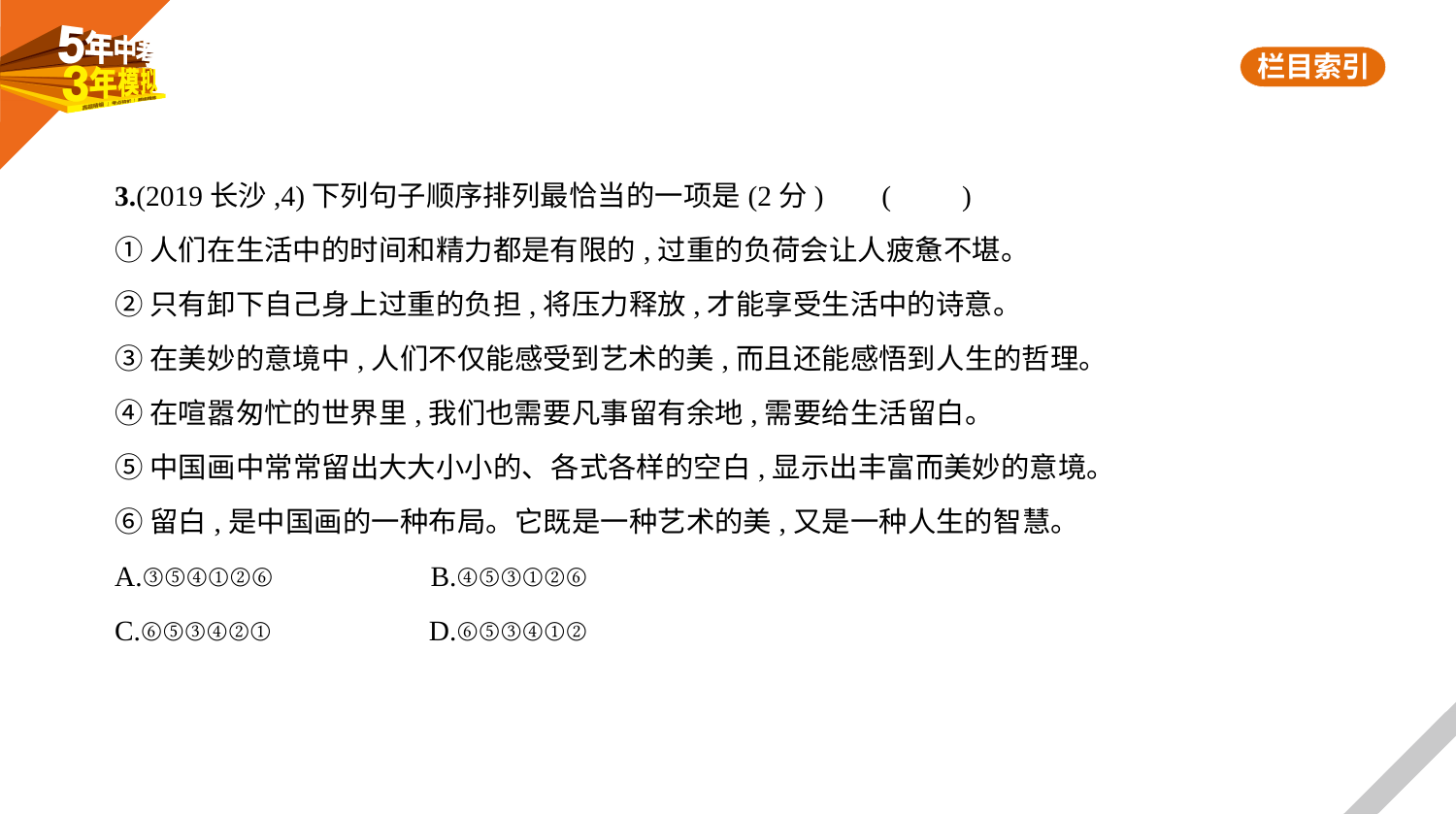

3.(2019长沙,4)下列句子顺序排列最恰当的一项是(2分)     (　　)
①人们在生活中的时间和精力都是有限的,过重的负荷会让人疲惫不堪。
②只有卸下自己身上过重的负担,将压力释放,才能享受生活中的诗意。
③在美妙的意境中,人们不仅能感受到艺术的美,而且还能感悟到人生的哲理。
④在喧嚣匆忙的世界里,我们也需要凡事留有余地,需要给生活留白。
⑤中国画中常常留出大大小小的、各式各样的空白,显示出丰富而美妙的意境。
⑥留白,是中国画的一种布局。它既是一种艺术的美,又是一种人生的智慧。
A.③⑤④①②⑥　　　　　B.④⑤③①②⑥
C.⑥⑤③④②①　　　　　D.⑥⑤③④①②